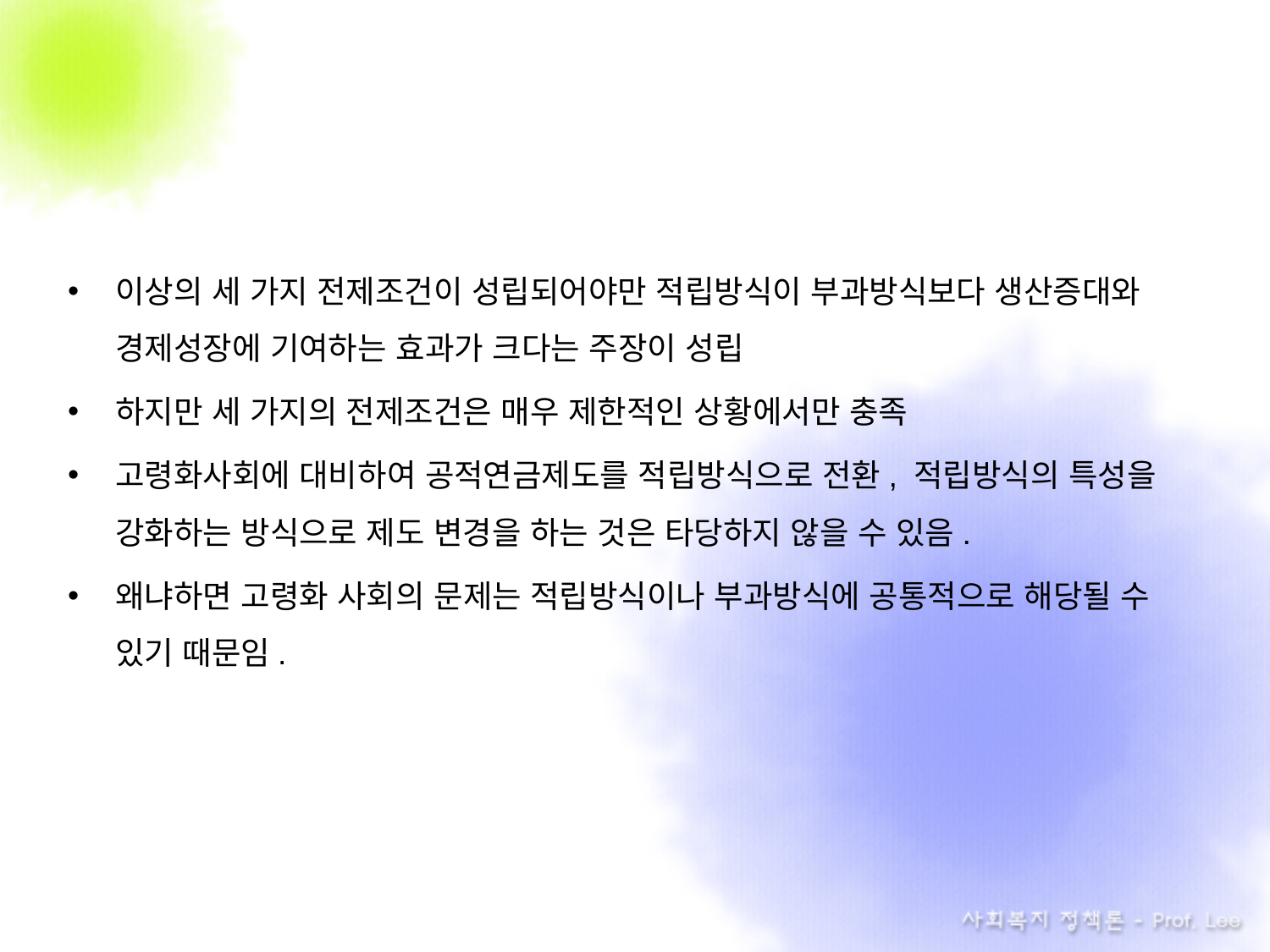

이상의 세 가지 전제조건이 성립되어야만 적립방식이 부과방식보다 생산증대와 경제성장에 기여하는 효과가 크다는 주장이 성립
하지만 세 가지의 전제조건은 매우 제한적인 상황에서만 충족
고령화사회에 대비하여 공적연금제도를 적립방식으로 전환, 적립방식의 특성을 강화하는 방식으로 제도 변경을 하는 것은 타당하지 않을 수 있음.
왜냐하면 고령화 사회의 문제는 적립방식이나 부과방식에 공통적으로 해당될 수 있기 때문임.